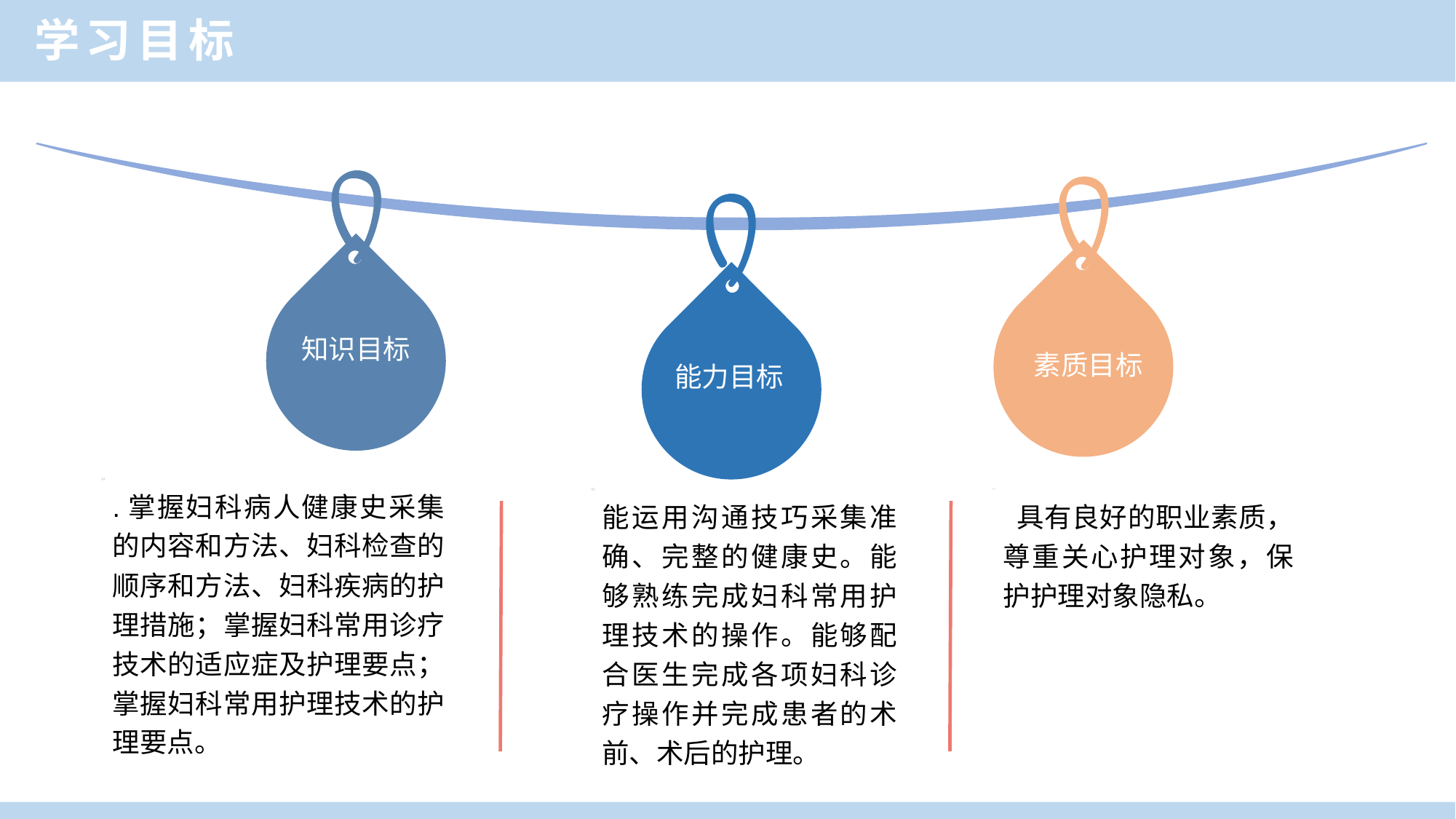

学习目标

知识目标

素质目标

能力目标
.掌握妇科病人健康史采集的内容和方法、妇科检查的顺序和方法、妇科疾病的护理措施；掌握妇科常用诊疗技术的适应症及护理要点；掌握妇科常用护理技术的护理要点。

能运用沟通技巧采集准确、完整的健康史。能够熟练完成妇科常用护理技术的操作。能够配合医生完成各项妇科诊疗操作并完成患者的术前、术后的护理。
 具有良好的职业素质，尊重关心护理对象，保护护理对象隐私。